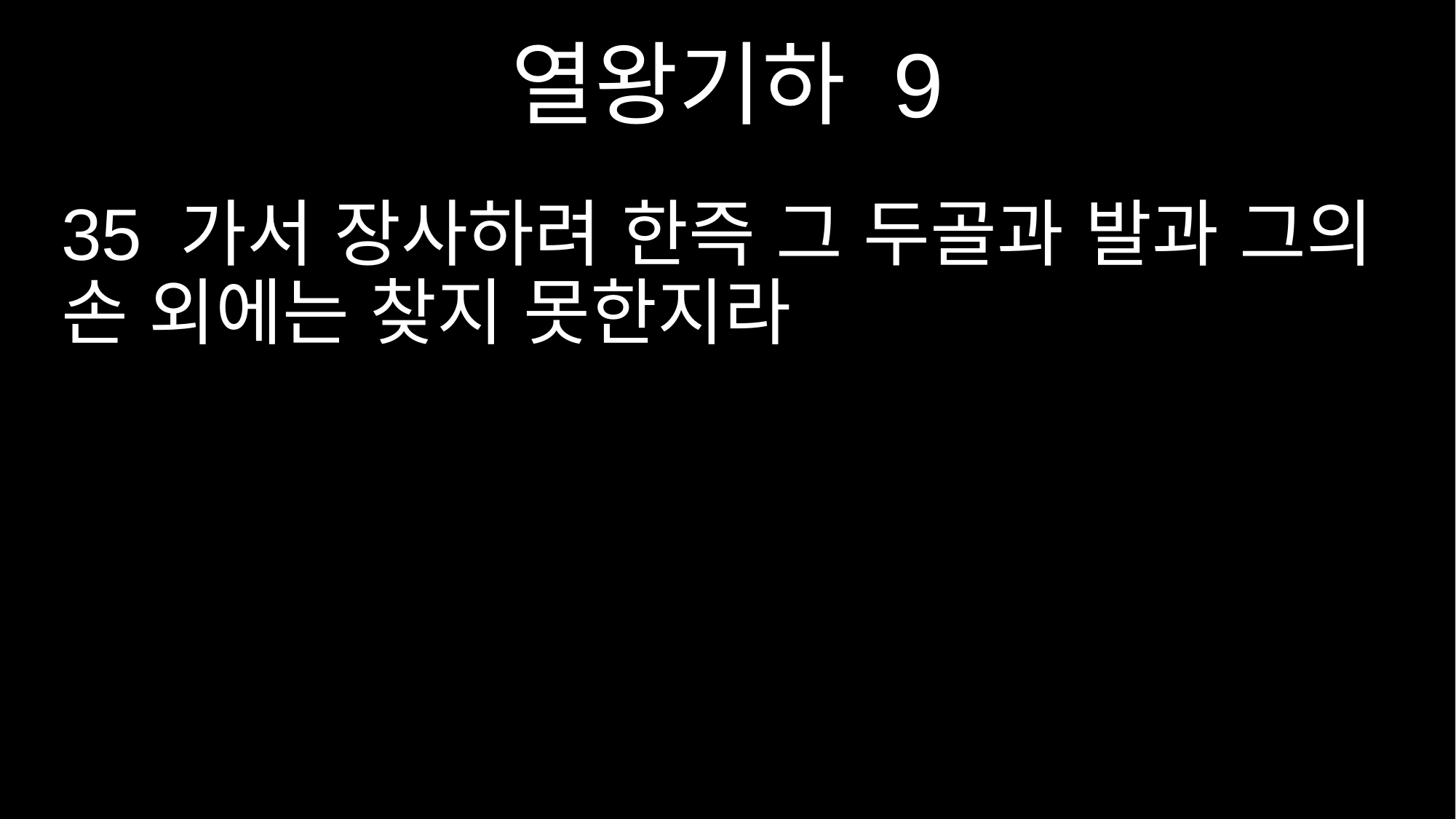

열왕기하 9
35 가서 장사하려 한즉 그 두골과 발과 그의 손 외에는 찾지 못한지라